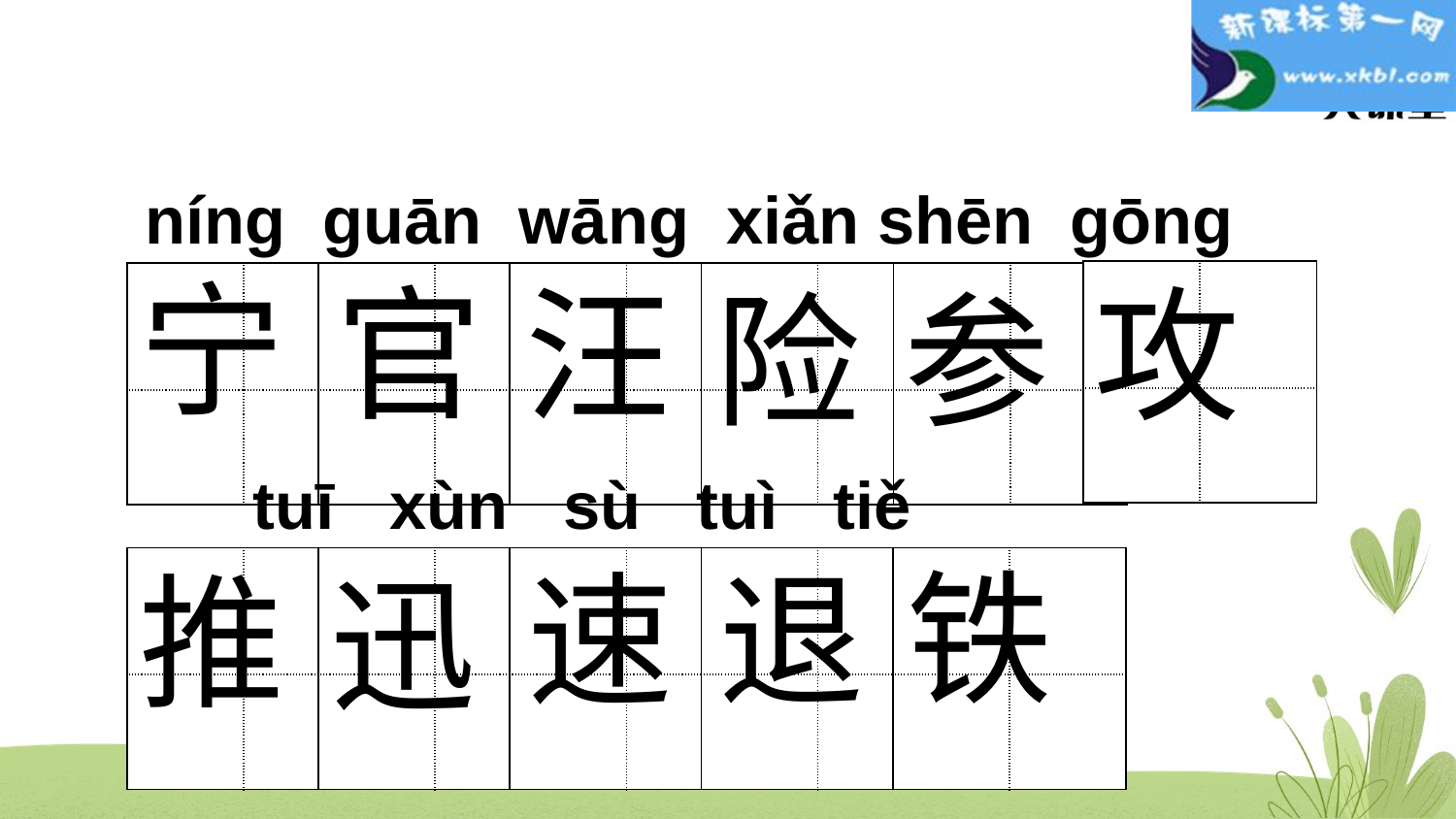

níng  guān  wāng  xiǎn shēn  gōng
宁
官
汪
攻
|  |  |
| --- | --- |
|  |  |
|  |  |
| --- | --- |
|  |  |
|  |  |
| --- | --- |
|  |  |
|  |  |
| --- | --- |
|  |  |
|  |  |
| --- | --- |
|  |  |
|  |  |
| --- | --- |
|  |  |
参
险
 tuī   xùn   sù   tuì   tiě
铁
速
退
推
|  |  |
| --- | --- |
|  |  |
|  |  |
| --- | --- |
|  |  |
迅
|  |  |
| --- | --- |
|  |  |
|  |  |
| --- | --- |
|  |  |
|  |  |
| --- | --- |
|  |  |